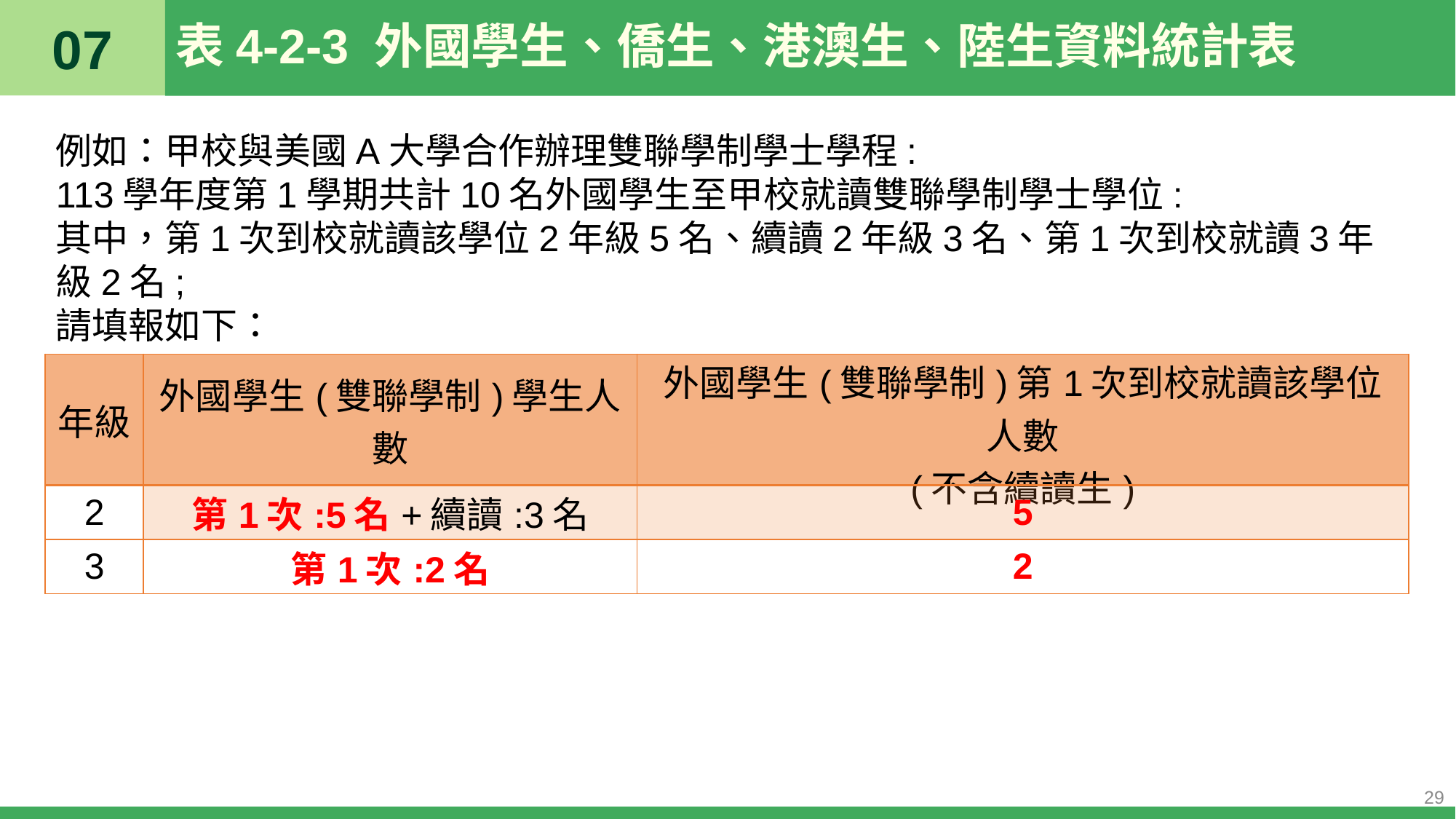

07
# 表4-2-3 外國學生、僑生、港澳生、陸生資料統計表
例如：甲校與美國A大學合作辦理雙聯學制學士學程:
113學年度第1學期共計10名外國學生至甲校就讀雙聯學制學士學位:
其中，第1次到校就讀該學位2年級5名、續讀2年級3名、第1次到校就讀3年級2名;
請填報如下：
| 年級 | 外國學生(雙聯學制)學生人數 | 外國學生(雙聯學制)第1次到校就讀該學位人數 (不含續讀生) |
| --- | --- | --- |
| 2 | 第1次:5名+續讀:3名 | 5 |
| 3 | 第1次:2名 | 2 |
29